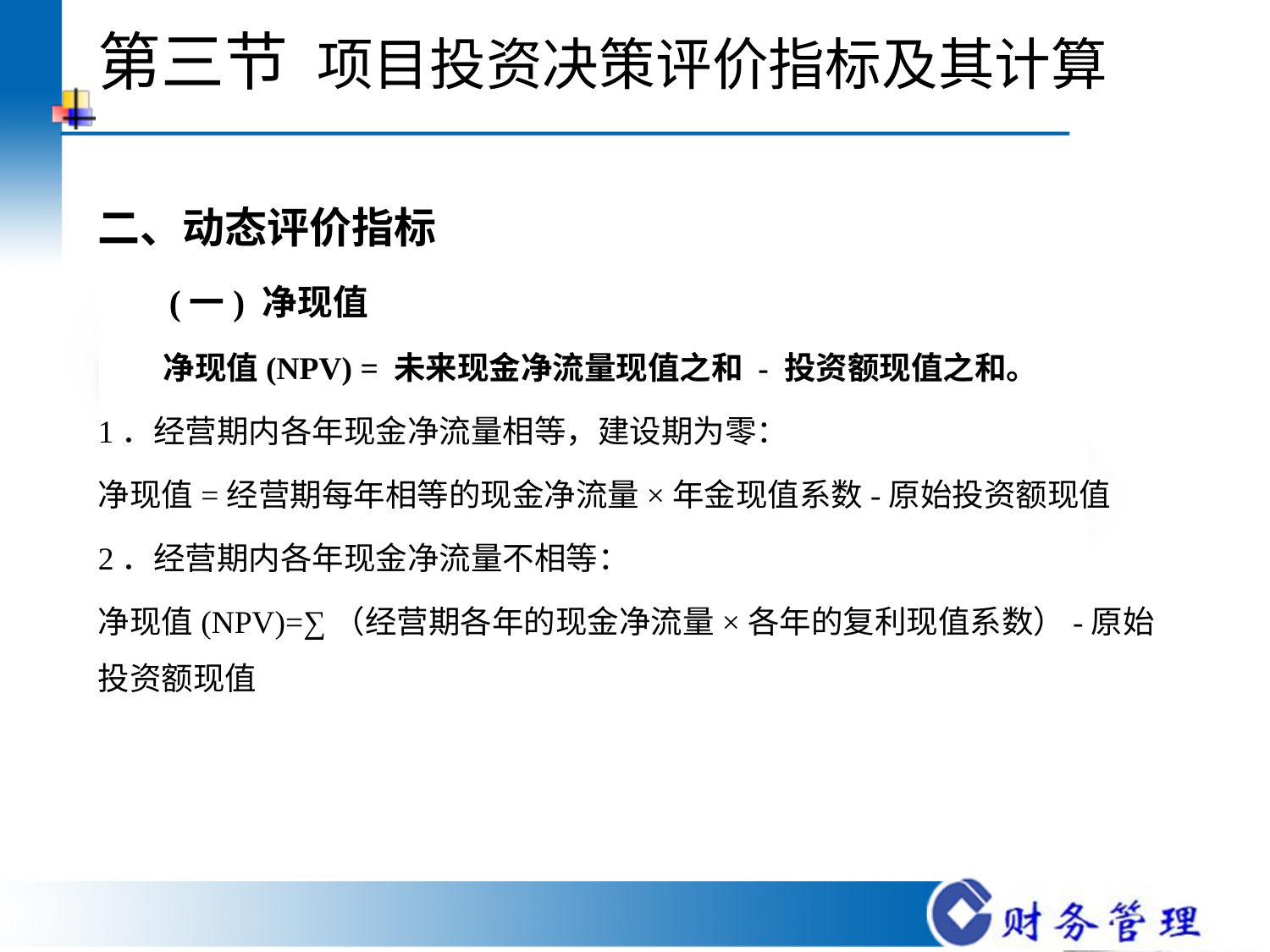

# 第三节  项目投资决策评价指标及其计算
二、动态评价指标
        (一) 净现值
        净现值(NPV) = 未来现金净流量现值之和 - 投资额现值之和。
1．经营期内各年现金净流量相等，建设期为零：
净现值=经营期每年相等的现金净流量×年金现值系数-原始投资额现值
2．经营期内各年现金净流量不相等：
净现值(NPV)=∑（经营期各年的现金净流量×各年的复利现值系数）-原始投资额现值

13